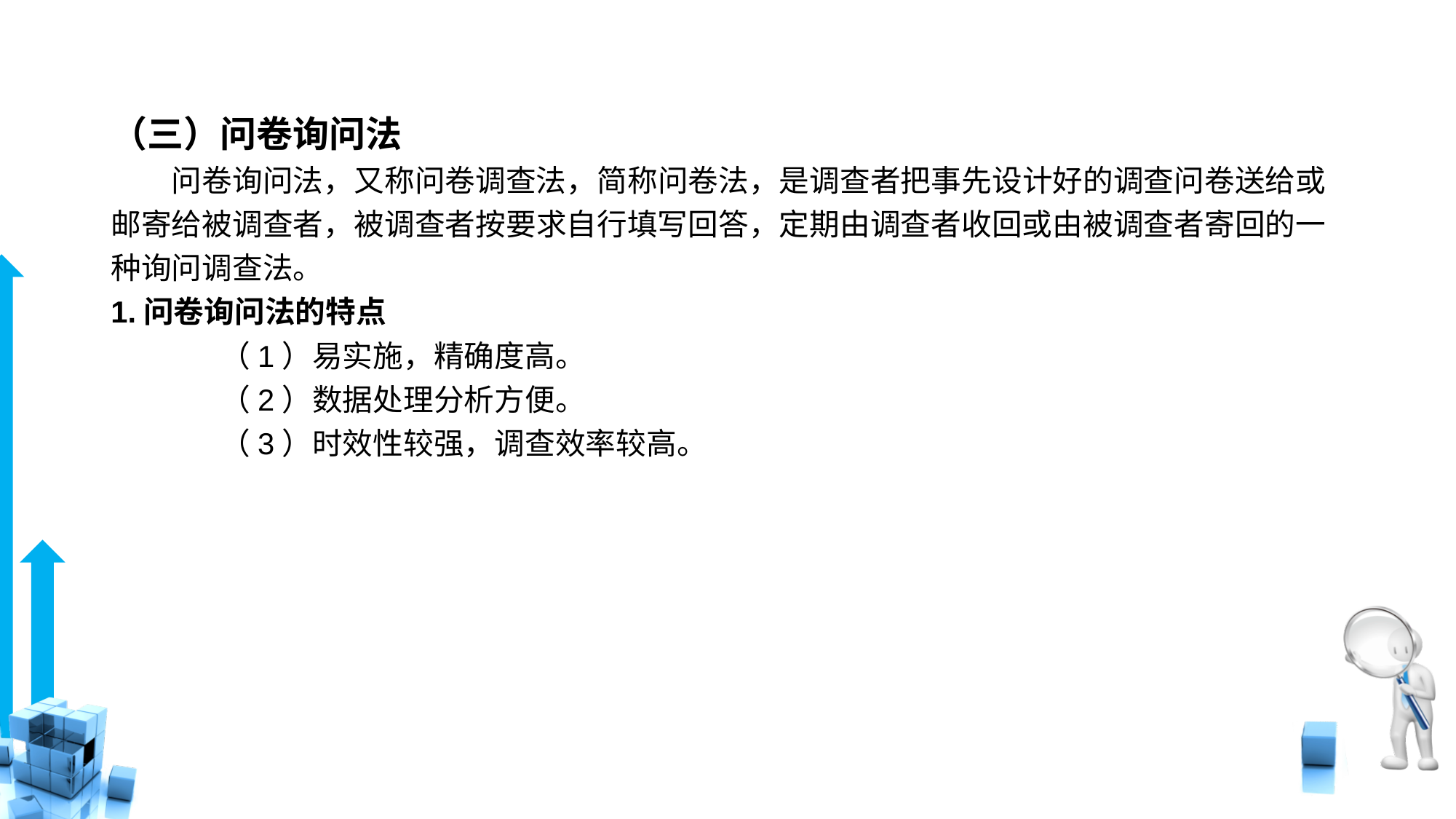

# （三）问卷询问法
　　问卷询问法，又称问卷调查法，简称问卷法，是调查者把事先设计好的调查问卷送给或邮寄给被调查者，被调查者按要求自行填写回答，定期由调查者收回或由被调查者寄回的一种询问调查法。
1.问卷询问法的特点
	（1）易实施，精确度高。
	（2）数据处理分析方便。
	（3）时效性较强，调查效率较高。